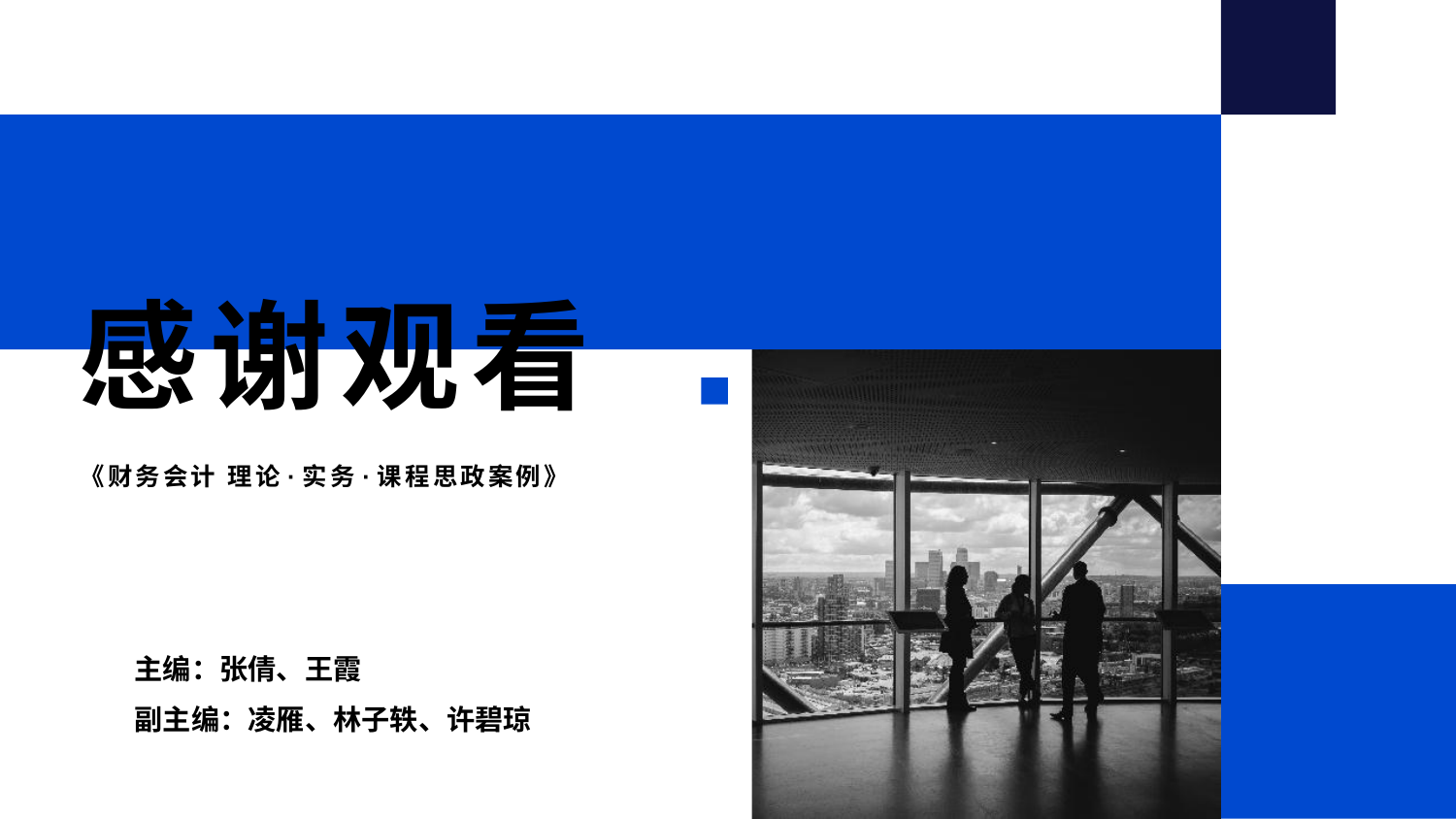

# 感谢观看
《财务会计 理论·实务·课程思政案例》
主编：张倩、王霞
副主编：凌雁、林子轶、许碧琼